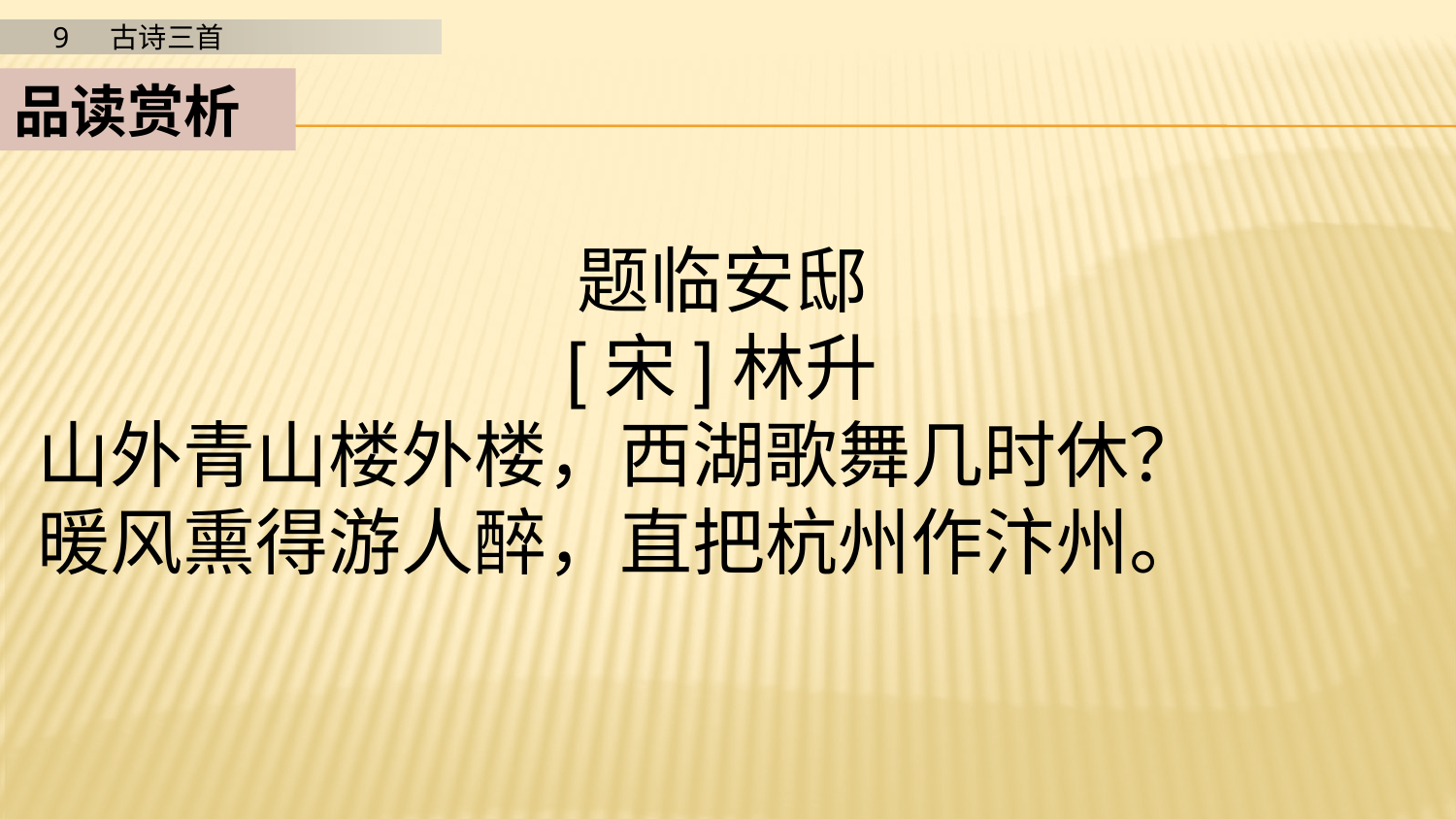

品读赏析
题临安邸
[宋]林升
山外青山楼外楼，西湖歌舞几时休？
暖风熏得游人醉，直把杭州作汴州。